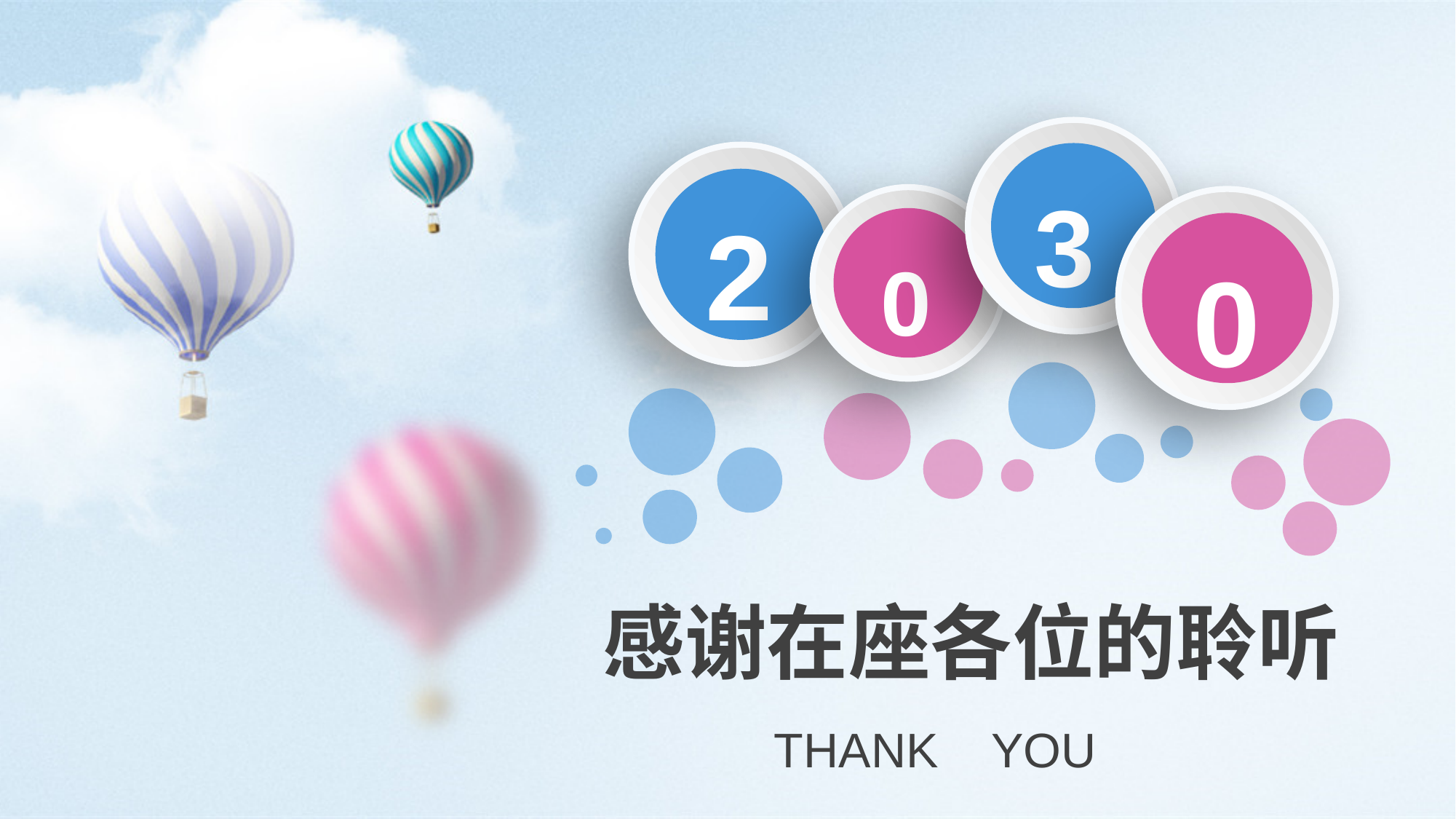

3

2

0

0

感谢在座各位的聆听
THANK    YOU